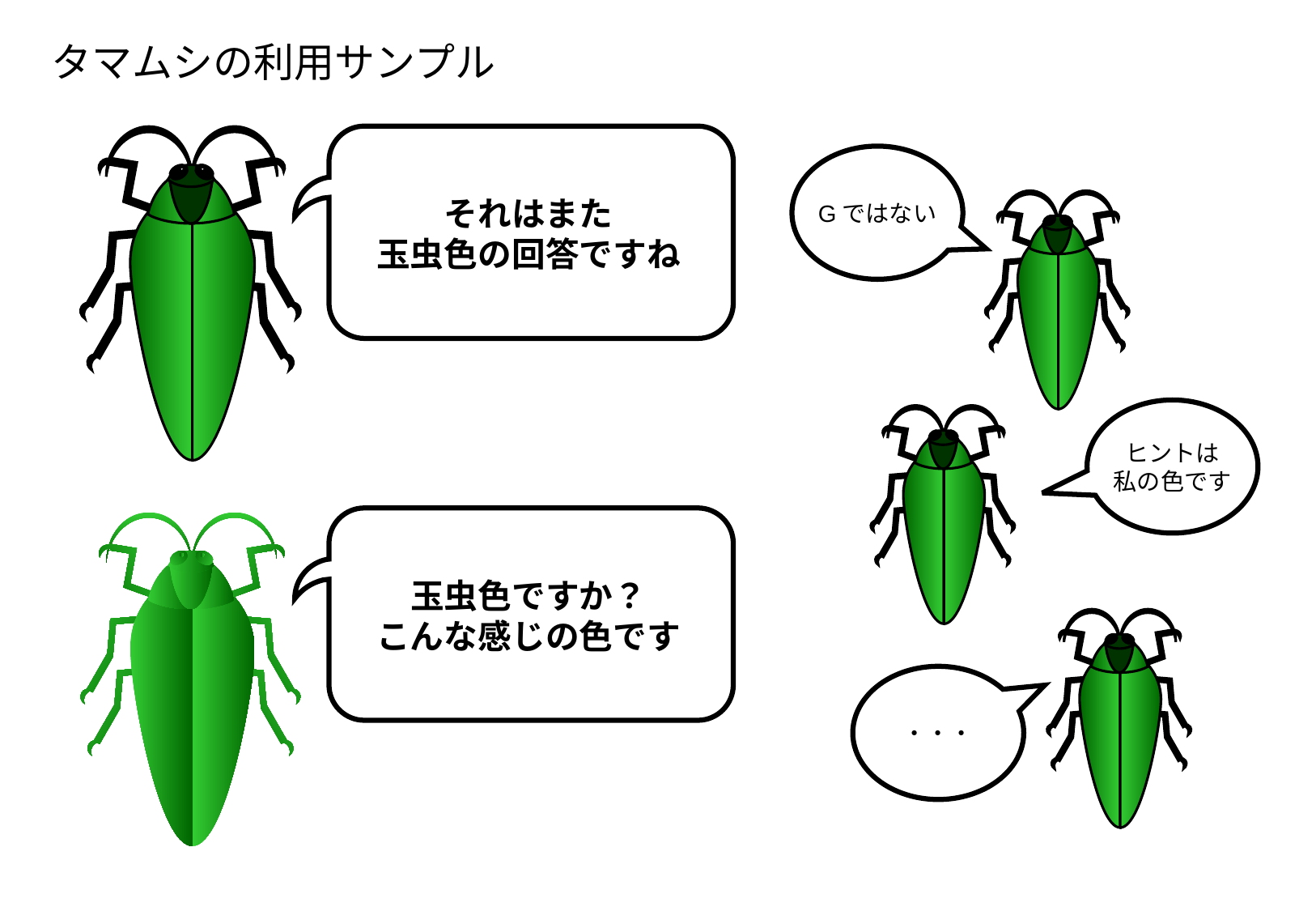

タマムシの利用サンプル

Gではない
それはまた
玉虫色の回答ですね

ヒントは
私の色です

玉虫色ですか？
こんな感じの色です

・・・